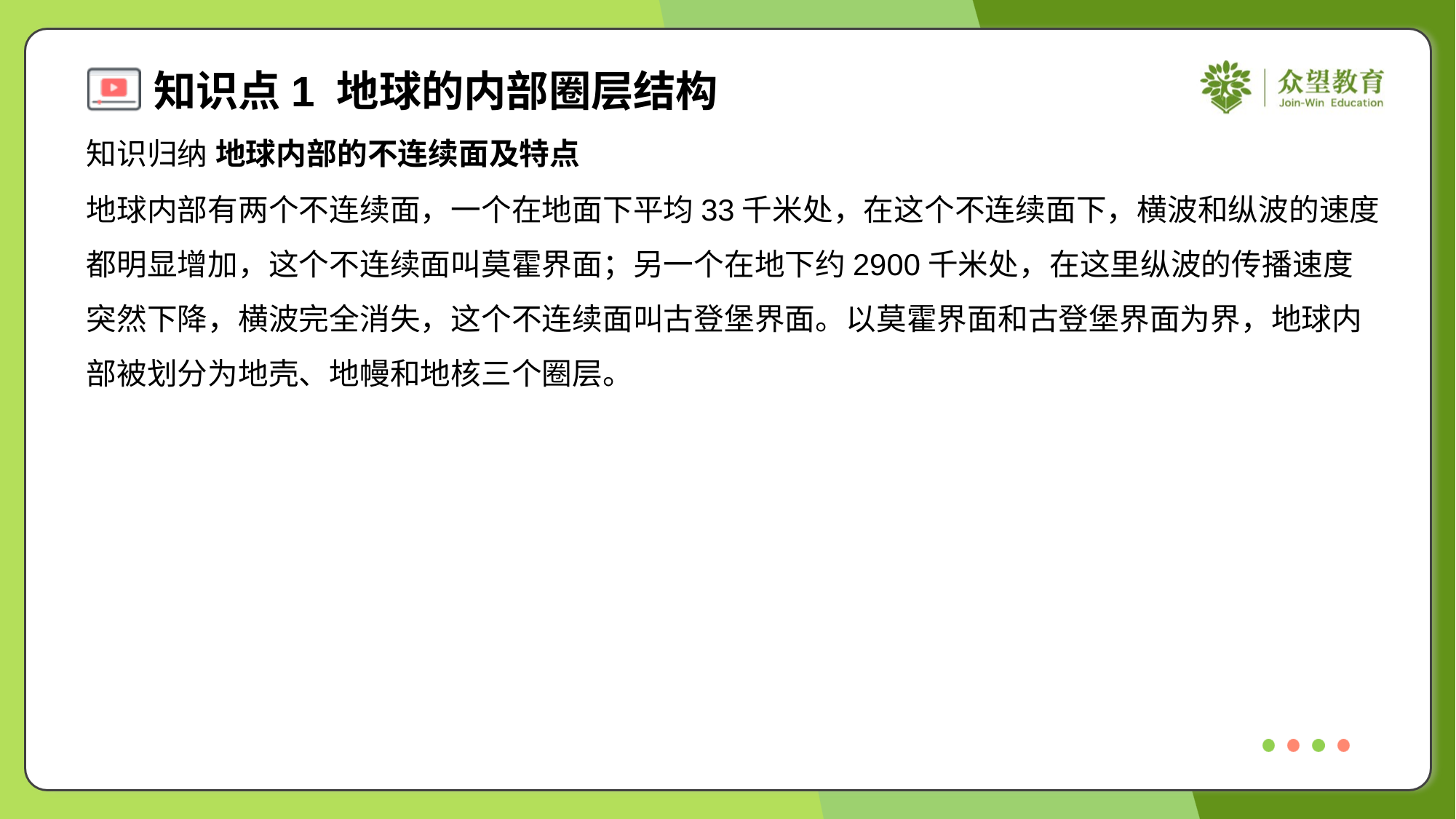

知识归纳 地球内部的不连续面及特点
地球内部有两个不连续面，一个在地面下平均33千米处，在这个不连续面下，横波和纵波的速度
都明显增加，这个不连续面叫莫霍界面；另一个在地下约2900千米处，在这里纵波的传播速度
突然下降，横波完全消失，这个不连续面叫古登堡界面。以莫霍界面和古登堡界面为界，地球内
部被划分为地壳、地幔和地核三个圈层。